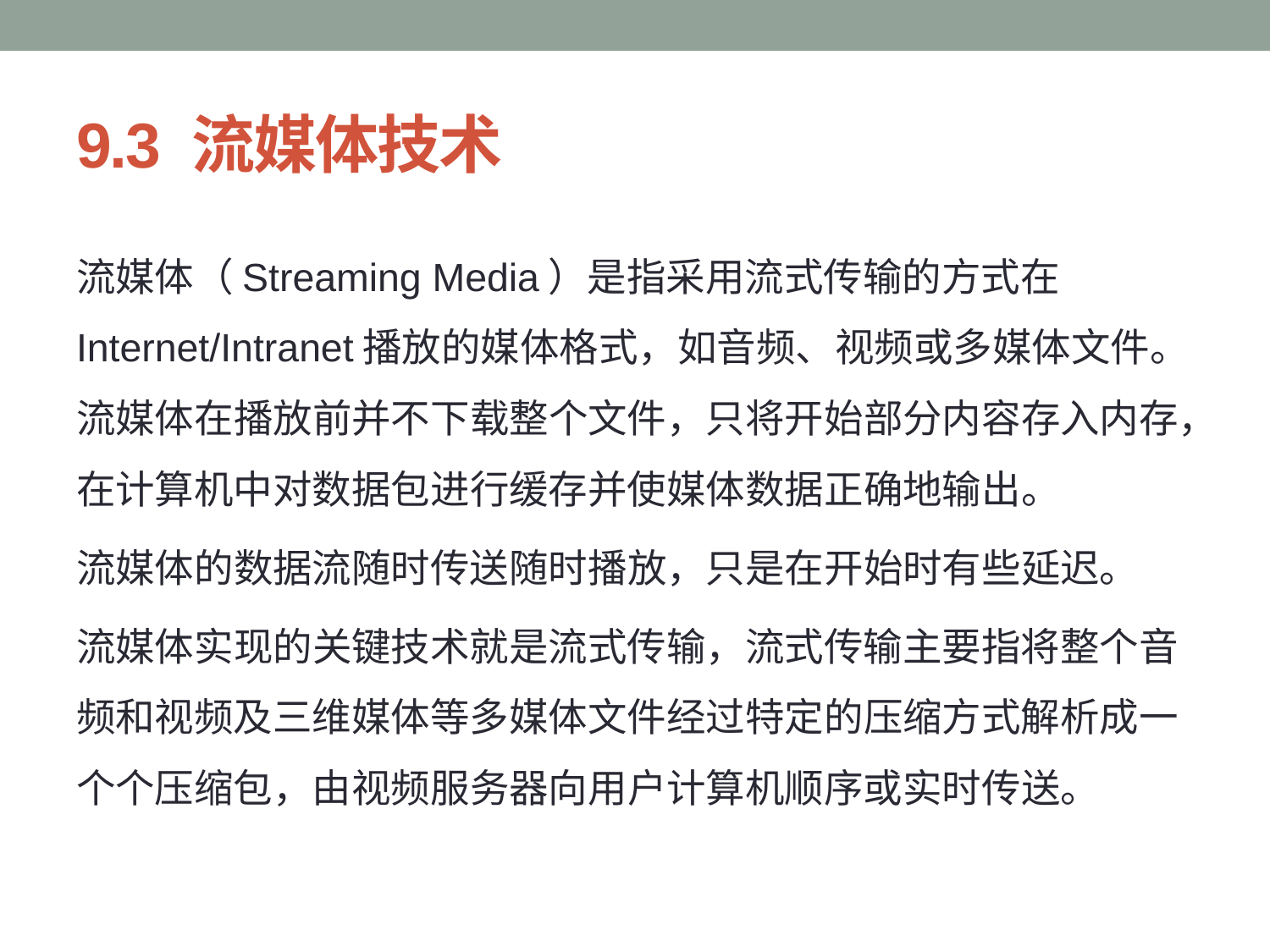

# 9.3 流媒体技术
流媒体（Streaming Media）是指采用流式传输的方式在Internet/Intranet播放的媒体格式，如音频、视频或多媒体文件。流媒体在播放前并不下载整个文件，只将开始部分内容存入内存，在计算机中对数据包进行缓存并使媒体数据正确地输出。
流媒体的数据流随时传送随时播放，只是在开始时有些延迟。
流媒体实现的关键技术就是流式传输，流式传输主要指将整个音频和视频及三维媒体等多媒体文件经过特定的压缩方式解析成一个个压缩包，由视频服务器向用户计算机顺序或实时传送。